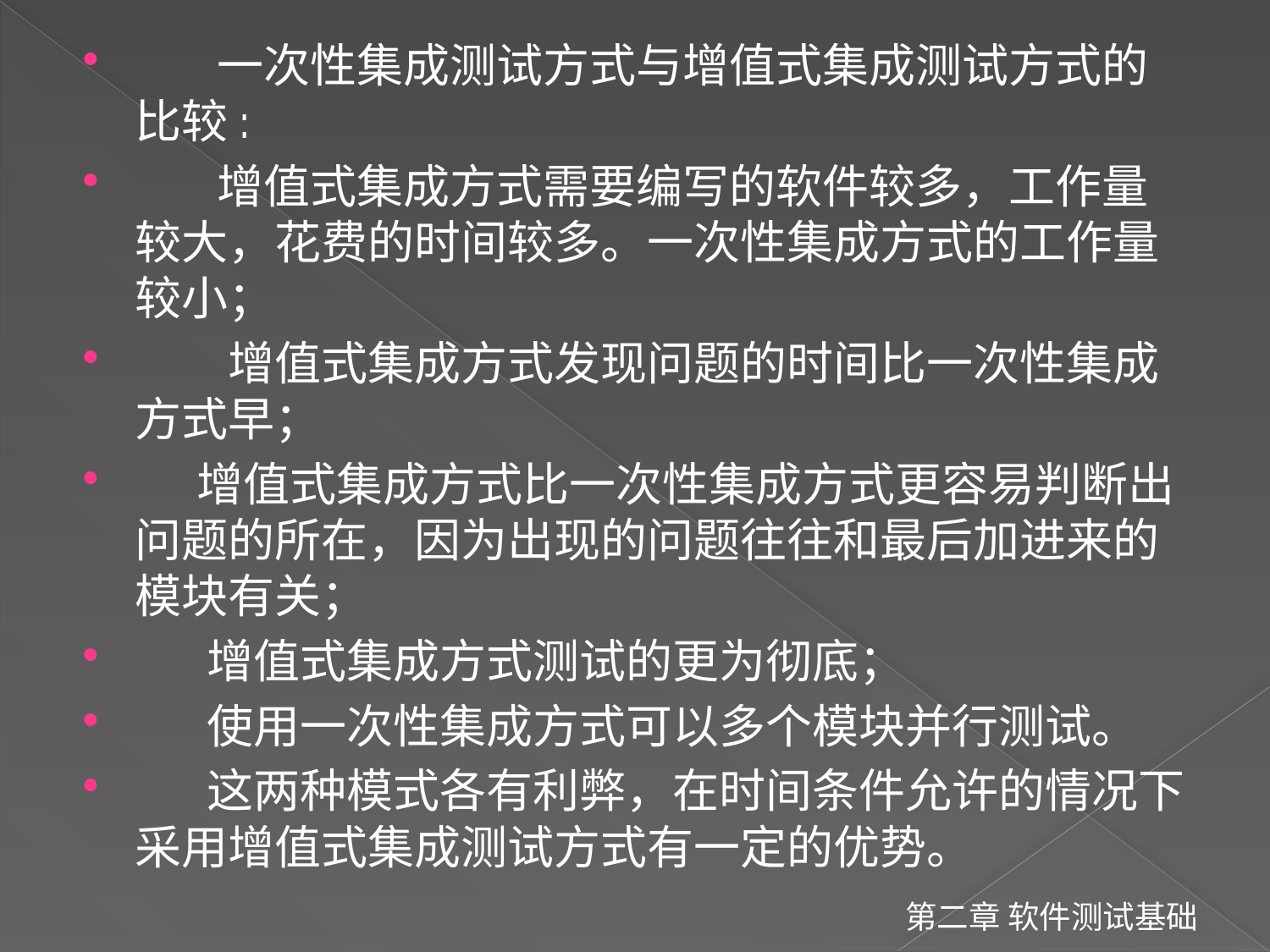

一次性集成测试方式与增值式集成测试方式的比较:
       增值式集成方式需要编写的软件较多，工作量较大，花费的时间较多。一次性集成方式的工作量较小；
        增值式集成方式发现问题的时间比一次性集成方式早；
     增值式集成方式比一次性集成方式更容易判断出问题的所在，因为出现的问题往往和最后加进来的模块有关；
      增值式集成方式测试的更为彻底；
      使用一次性集成方式可以多个模块并行测试。
      这两种模式各有利弊，在时间条件允许的情况下采用增值式集成测试方式有一定的优势。